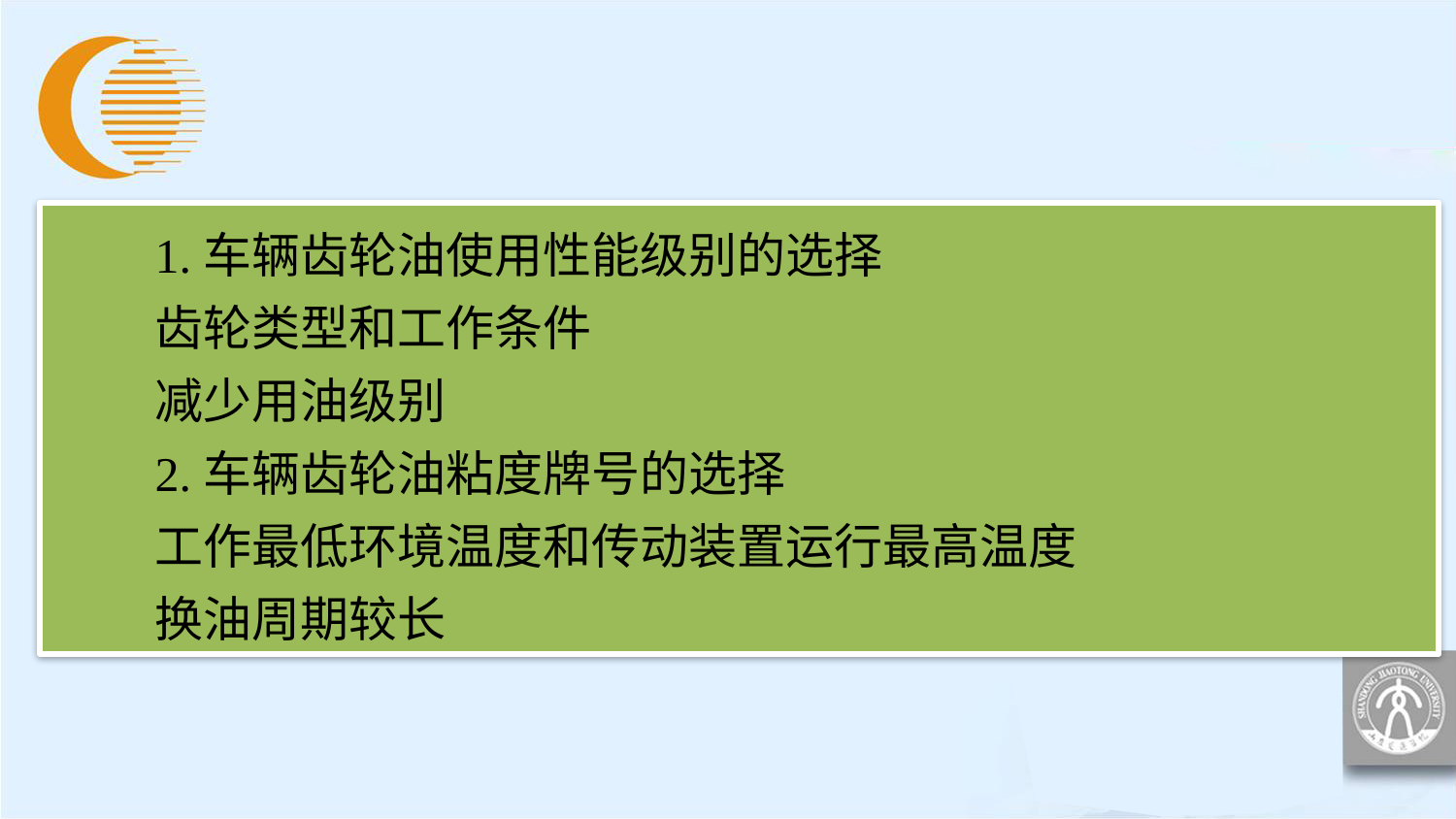

1.车辆齿轮油使用性能级别的选择
齿轮类型和工作条件
减少用油级别
2.车辆齿轮油粘度牌号的选择
工作最低环境温度和传动装置运行最高温度
换油周期较长